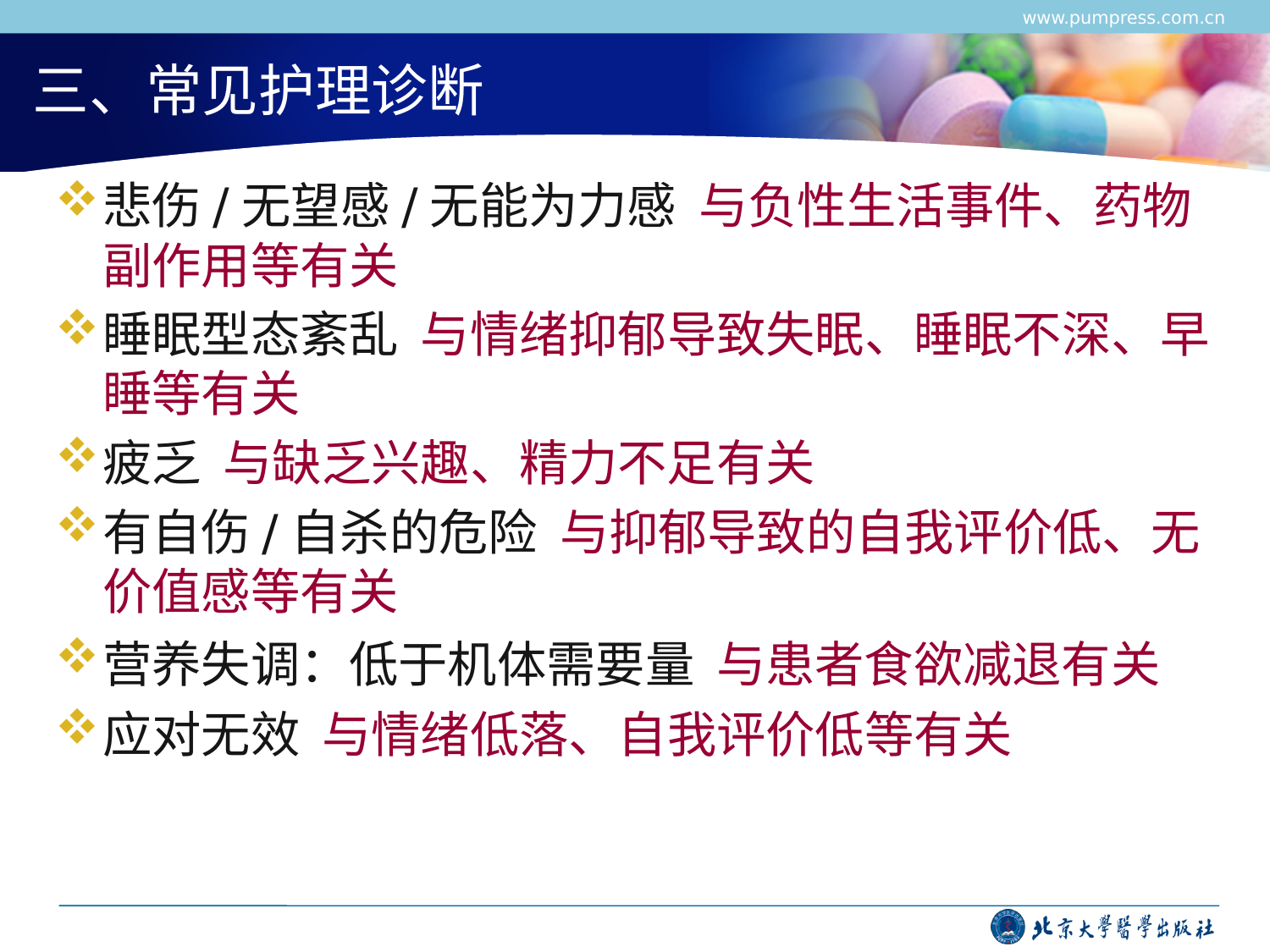

www.pumpress.com.cn
# 三、常见护理诊断
悲伤/无望感/无能为力感  与负性生活事件、药物副作用等有关
睡眠型态紊乱  与情绪抑郁导致失眠、睡眠不深、早睡等有关
疲乏  与缺乏兴趣、精力不足有关
有自伤/自杀的危险  与抑郁导致的自我评价低、无价值感等有关
营养失调：低于机体需要量  与患者食欲减退有关
应对无效  与情绪低落、自我评价低等有关